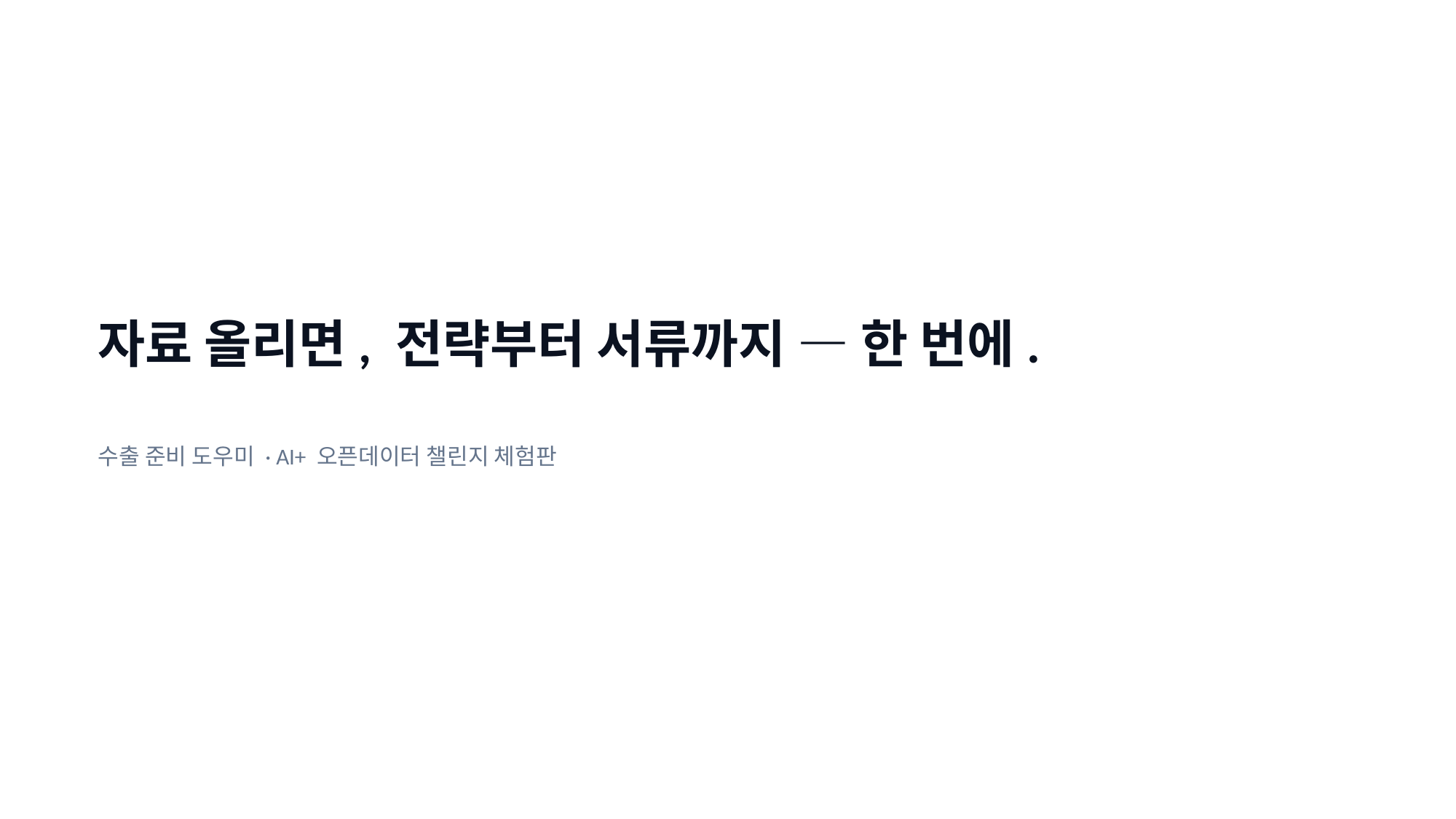

자료 올리면, 전략부터 서류까지 — 한 번에.
수출 준비 도우미 · AI+ 오픈데이터 챌린지 체험판